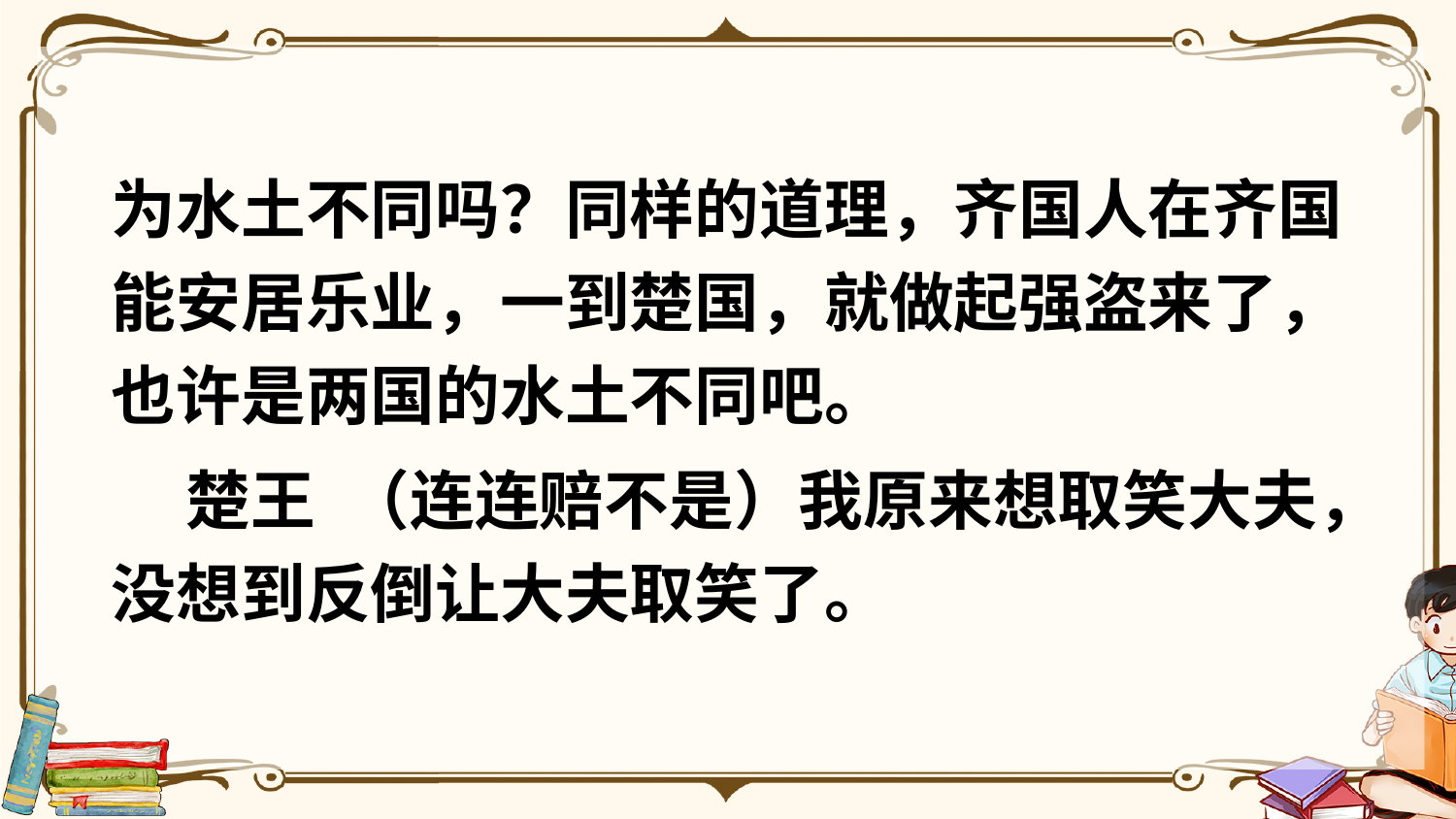

为水土不同吗？同样的道理，齐国人在齐国能安居乐业，一到楚国，就做起强盗来了，也许是两国的水土不同吧。
    楚王  （连连赔不是）我原来想取笑大夫，没想到反倒让大夫取笑了。